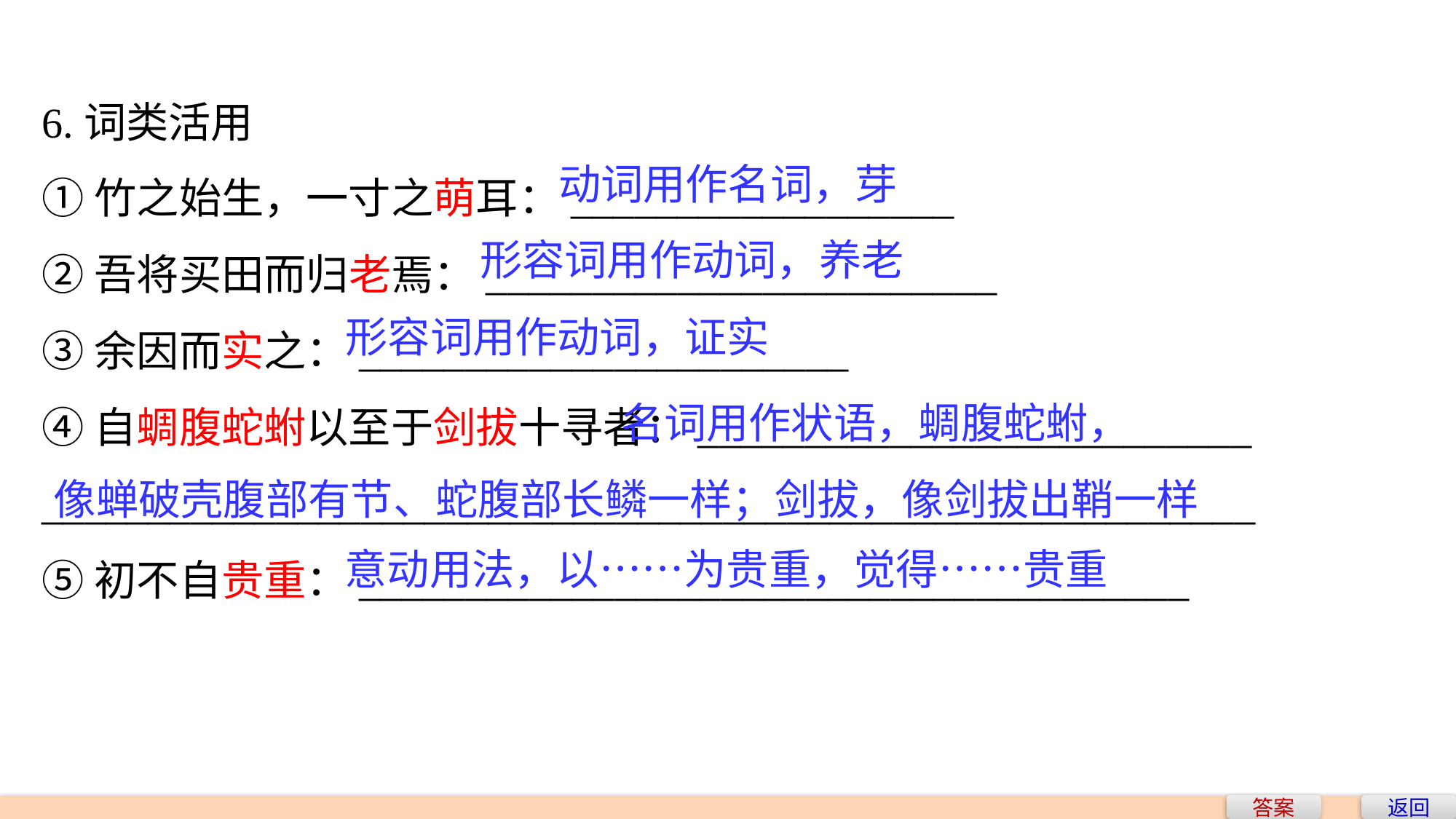

6.词类活用
①竹之始生，一寸之萌耳：__________________
②吾将买田而归老焉：________________________
③余因而实之：_______________________
④自蜩腹蛇蚹以至于剑拔十寻者：__________________________
_________________________________________________________
⑤初不自贵重：_______________________________________
动词用作名词，芽
形容词用作动词，养老
形容词用作动词，证实
                                                              名词用作状语，蜩腹蛇蚹，
  像蝉破壳腹部有节、蛇腹部长鳞一样；剑拔，像剑拔出鞘一样
意动用法，以……为贵重，觉得……贵重
答案
返回